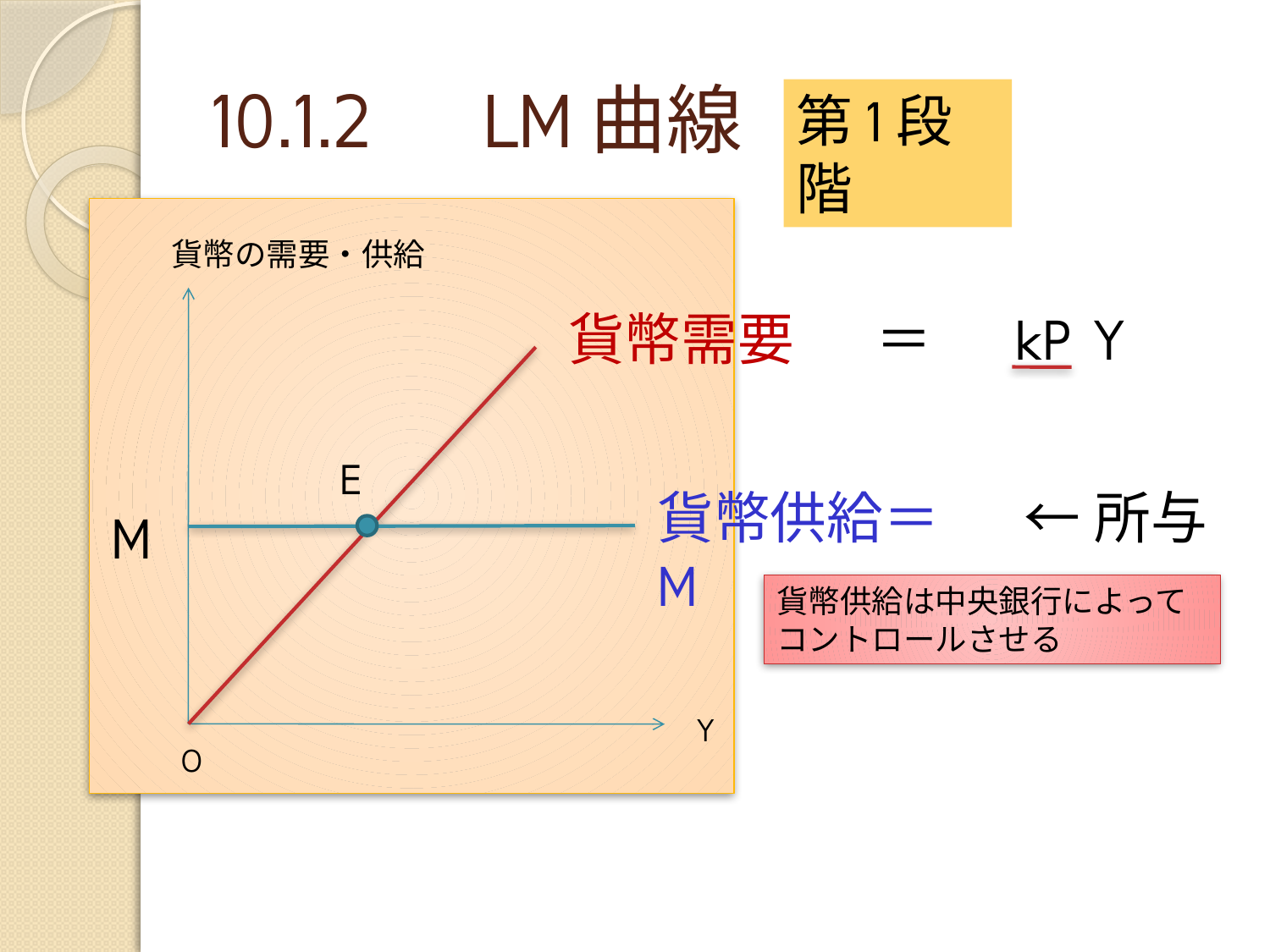

# 10.1.2　LM曲線
第1段階

貨幣の需要・供給
貨幣需要
＝
kP
Y
E
貨幣供給＝M
←所与
M

貨幣供給は中央銀行によってコントロールさせる
Y
O